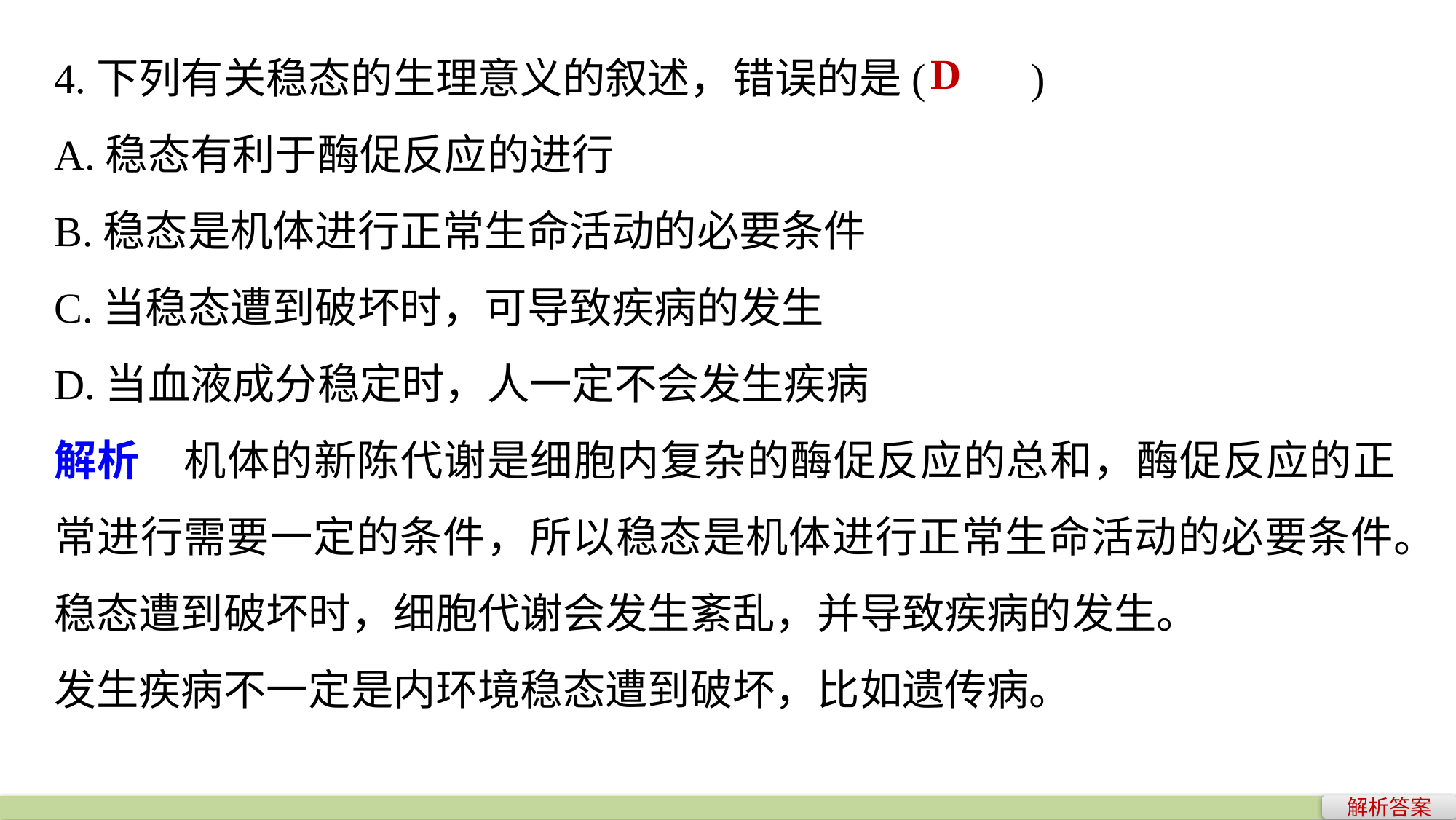

4.下列有关稳态的生理意义的叙述，错误的是(　　)
A.稳态有利于酶促反应的进行
B.稳态是机体进行正常生命活动的必要条件
C.当稳态遭到破坏时，可导致疾病的发生
D.当血液成分稳定时，人一定不会发生疾病
解析　机体的新陈代谢是细胞内复杂的酶促反应的总和，酶促反应的正常进行需要一定的条件，所以稳态是机体进行正常生命活动的必要条件。
稳态遭到破坏时，细胞代谢会发生紊乱，并导致疾病的发生。
发生疾病不一定是内环境稳态遭到破坏，比如遗传病。
D
解析答案